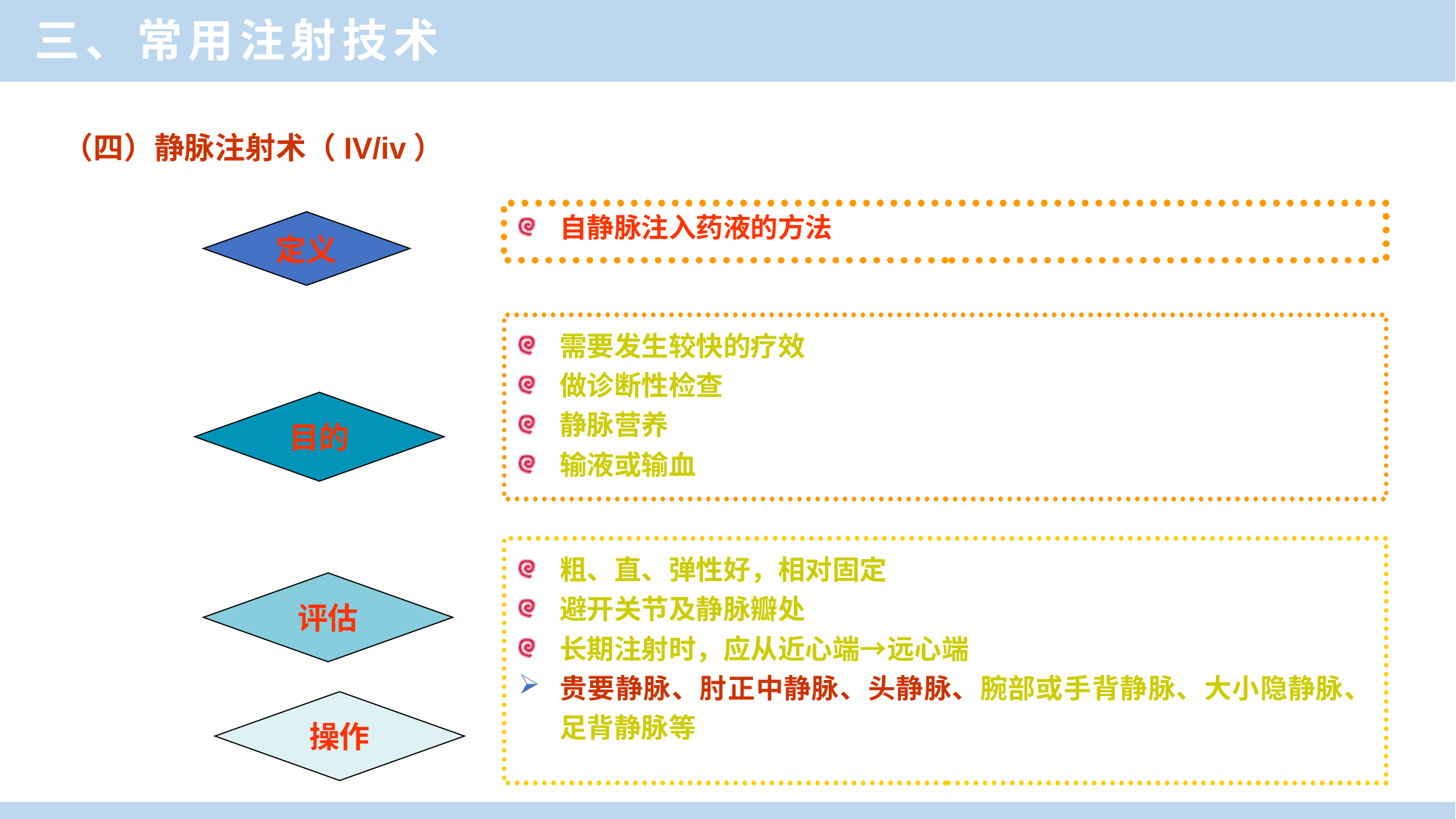

三、常用注射技术
（四）静脉注射术（IV/iv）
自静脉注入药液的方法
定义
需要发生较快的疗效
做诊断性检查
静脉营养
输液或输血
目的
粗、直、弹性好，相对固定
避开关节及静脉瓣处
长期注射时，应从近心端→远心端
贵要静脉、肘正中静脉、头静脉、腕部或手背静脉、大小隐静脉、足背静脉等
评估
操作